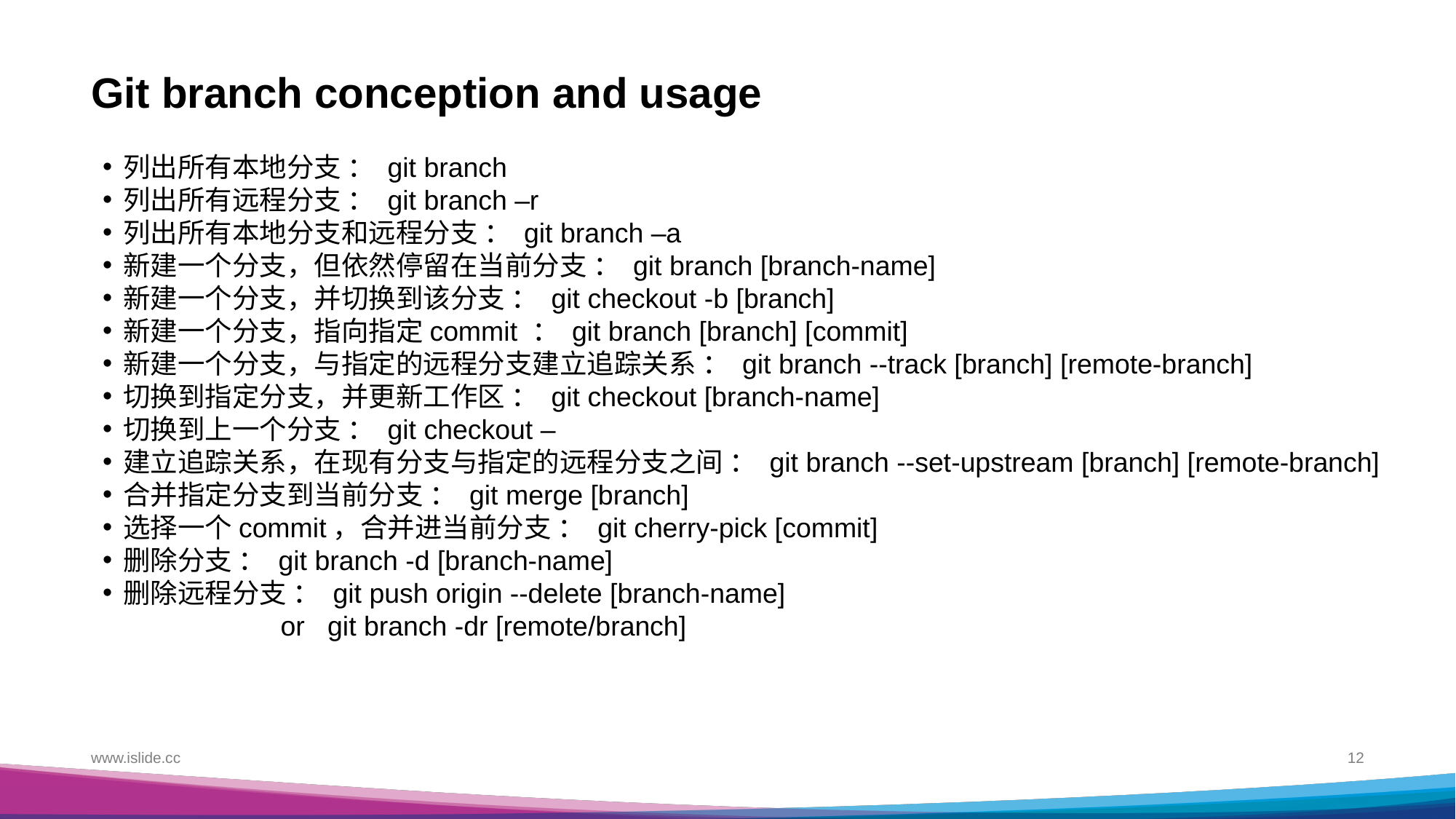

# Git branch conception and usage
列出所有本地分支 ： git branch
列出所有远程分支 ： git branch –r
列出所有本地分支和远程分支 ： git branch –a
新建一个分支，但依然停留在当前分支 ： git branch [branch-name]
新建一个分支，并切换到该分支 ： git checkout -b [branch]
新建一个分支，指向指定commit ： git branch [branch] [commit]
新建一个分支，与指定的远程分支建立追踪关系 ： git branch --track [branch] [remote-branch]
切换到指定分支，并更新工作区 ： git checkout [branch-name]
切换到上一个分支 ： git checkout –
建立追踪关系，在现有分支与指定的远程分支之间 ： git branch --set-upstream [branch] [remote-branch]
合并指定分支到当前分支 ： git merge [branch]
选择一个commit，合并进当前分支 ： git cherry-pick [commit]
删除分支 ： git branch -d [branch-name]
删除远程分支 ： git push origin --delete [branch-name]
	         or   git branch -dr [remote/branch]

www.islide.cc
12